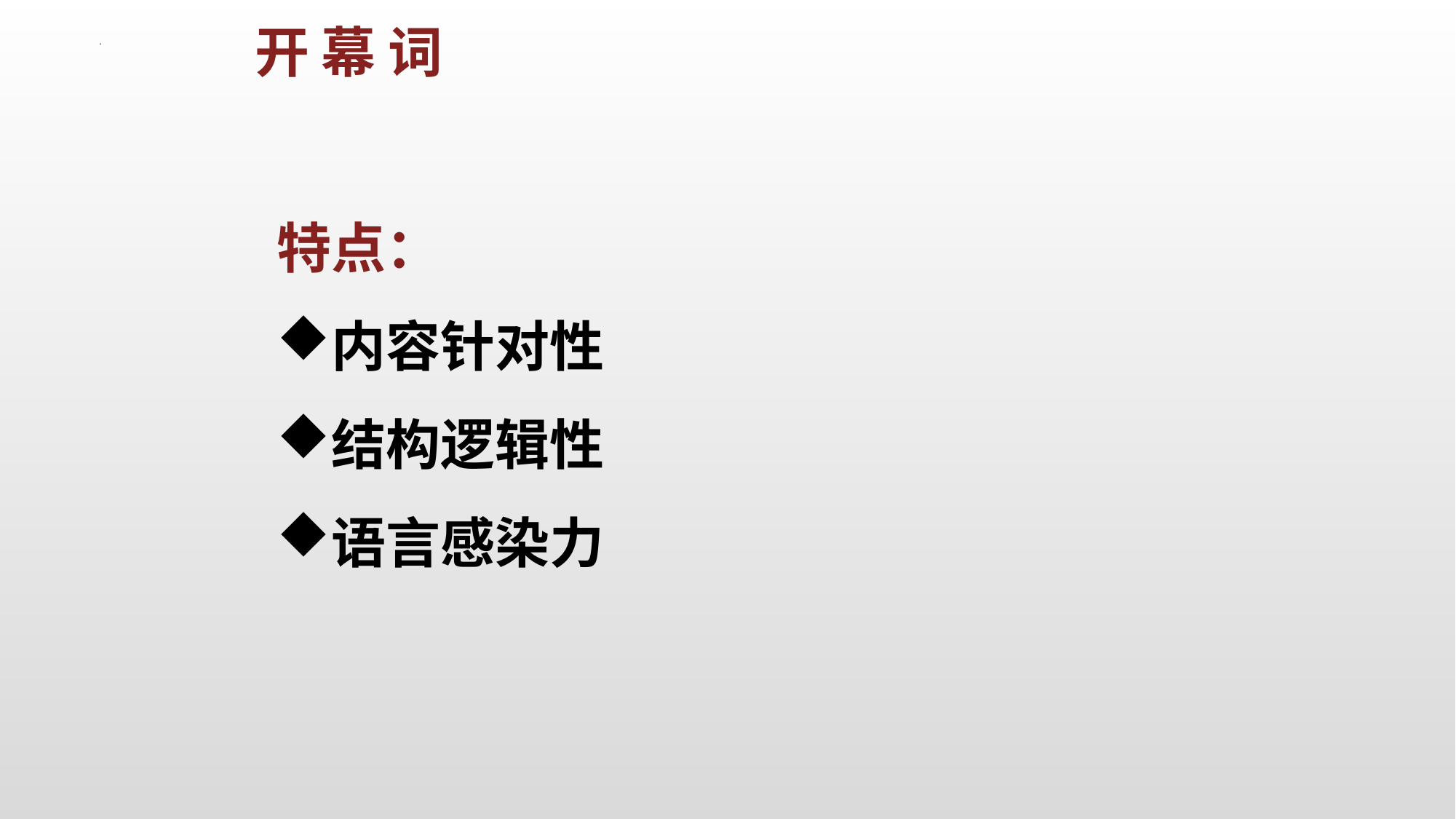

开 幕 词
特点：
内容针对性
结构逻辑性
语言感染力